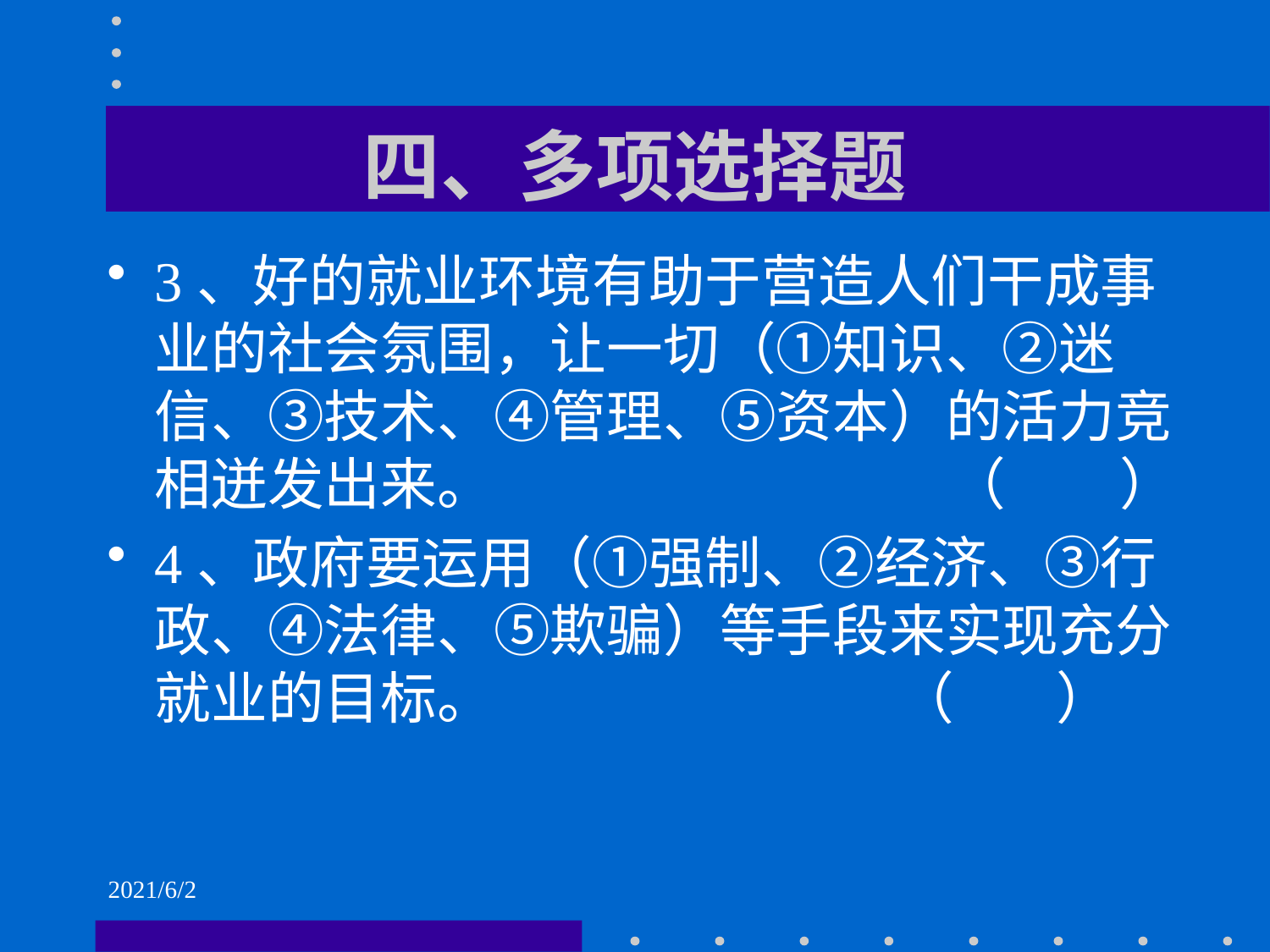

# 四、多项选择题
3、好的就业环境有助于营造人们干成事业的社会氛围，让一切（①知识、②迷信、③技术、④管理、⑤资本）的活力竞相迸发出来。                                    （         ）
4、政府要运用（①强制、②经济、③行政、④法律、⑤欺骗）等手段来实现充分就业的目标。                                （        ）

2021/6/2